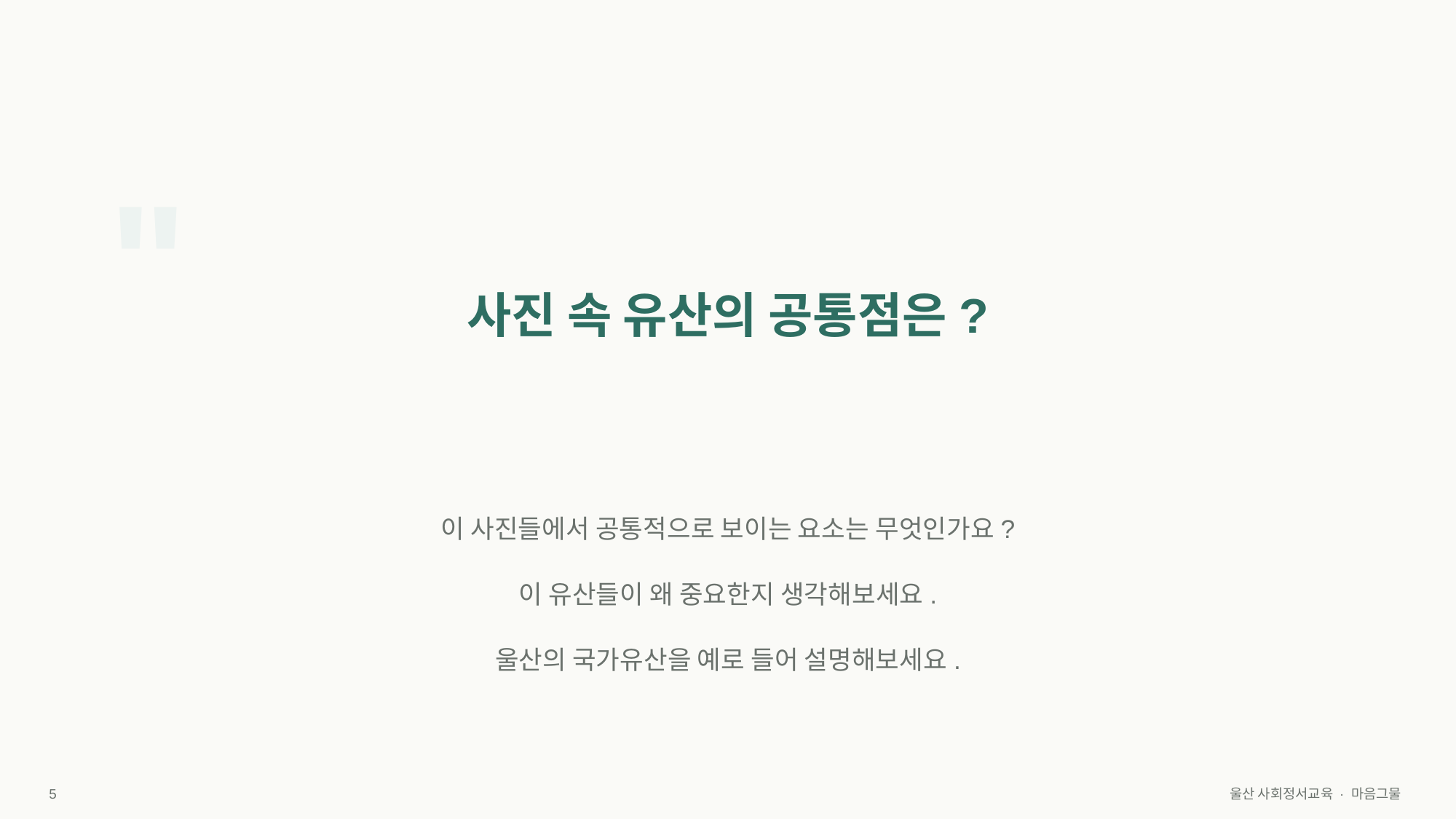

"
사진 속 유산의 공통점은?
이 사진들에서 공통적으로 보이는 요소는 무엇인가요?
이 유산들이 왜 중요한지 생각해보세요.
울산의 국가유산을 예로 들어 설명해보세요.
5
울산 사회정서교육 · 마음그물